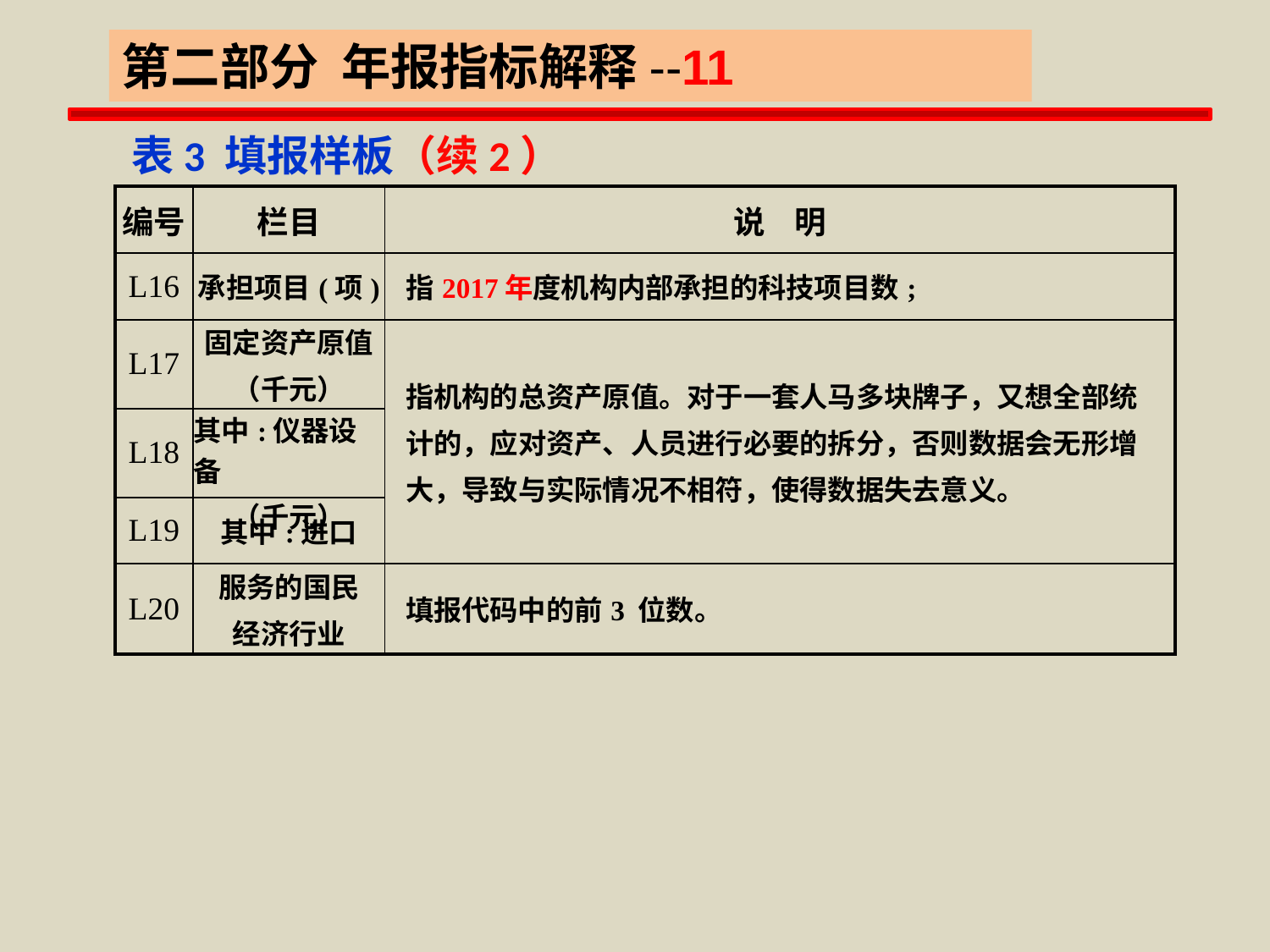

第二部分  年报指标解释--11

  表3 填报样板（续2）
| 编号 | 栏目 | 说 明 |
| --- | --- | --- |
| L16 | 承担项目(项) | 指2017年度机构内部承担的科技项目数; |
| L17 | 固定资产原值 （千元） | 指机构的总资产原值。对于一套人马多块牌子，又想全部统 计的，应对资产、人员进行必要的拆分，否则数据会无形增 大，导致与实际情况不相符，使得数据失去意义。 |
| L18 | 其中:仪器设备 （千元） |  |
| L19 | 其中:进口 |  |
| L20 | 服务的国民 经济行业 | 填报代码中的前3 位数。 |